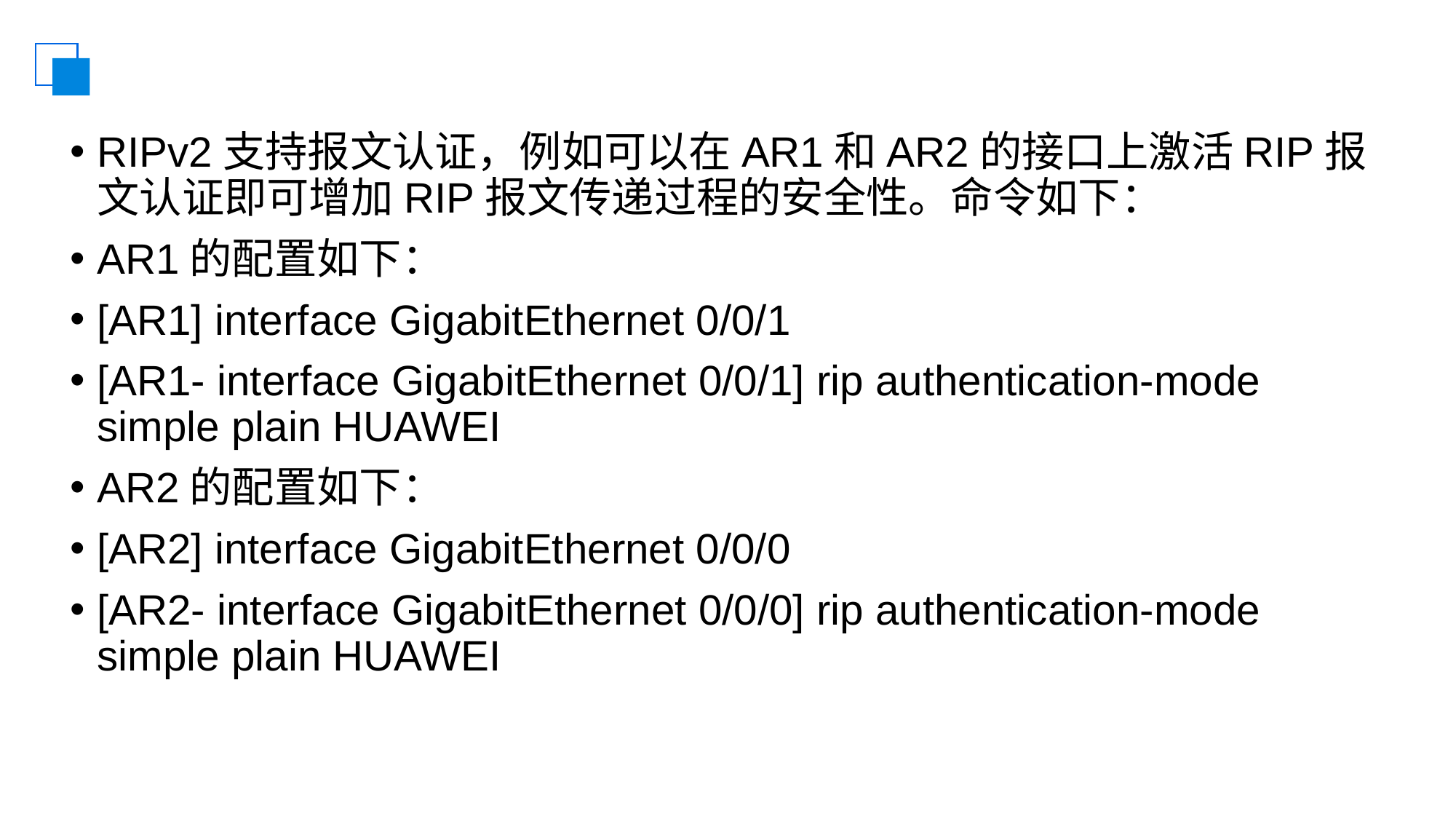

#
RIPv2支持报文认证，例如可以在AR1和AR2的接口上激活RIP报文认证即可增加RIP报文传递过程的安全性。命令如下：
AR1的配置如下：
[AR1] interface GigabitEthernet 0/0/1
[AR1- interface GigabitEthernet 0/0/1] rip authentication-mode simple plain HUAWEI
AR2的配置如下：
[AR2] interface GigabitEthernet 0/0/0
[AR2- interface GigabitEthernet 0/0/0] rip authentication-mode simple plain HUAWEI